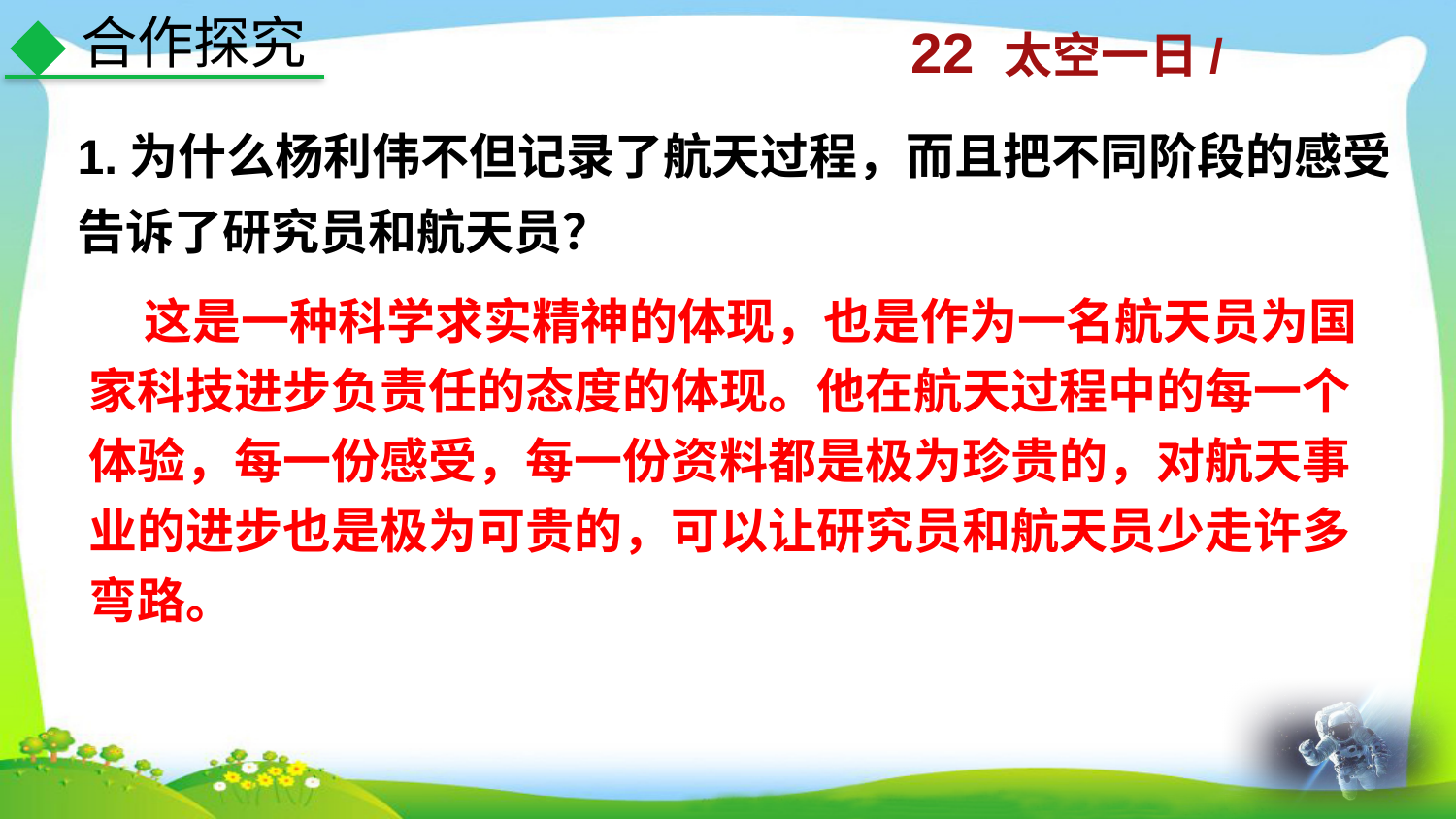

合作探究

1.为什么杨利伟不但记录了航天过程，而且把不同阶段的感受告诉了研究员和航天员？
    这是一种科学求实精神的体现，也是作为一名航天员为国家科技进步负责任的态度的体现。他在航天过程中的每一个体验，每一份感受，每一份资料都是极为珍贵的，对航天事业的进步也是极为可贵的，可以让研究员和航天员少走许多弯路。